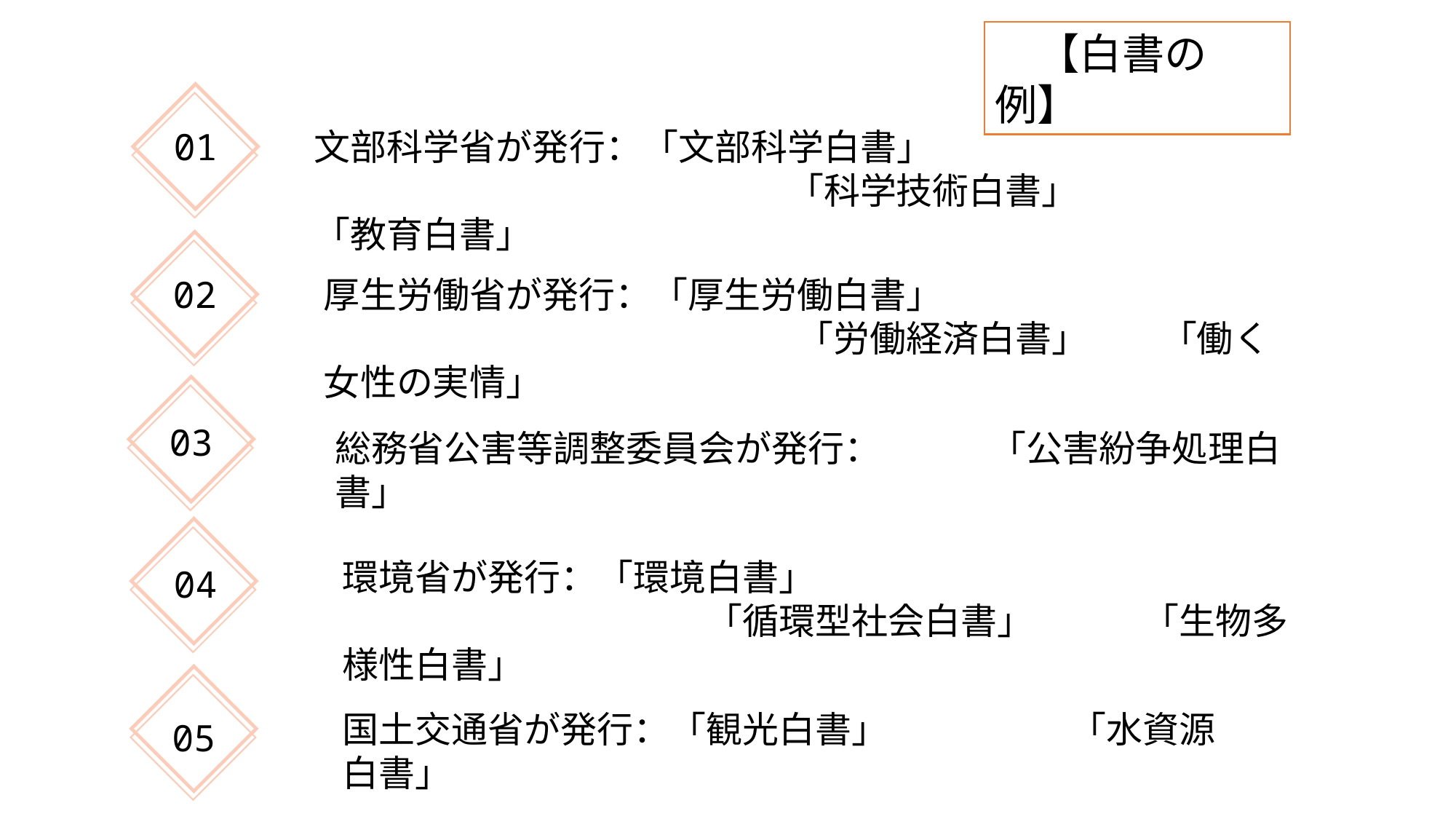

【白書の例】

文部科学省が発行：「文部科学白書」
　　　　　　　　　　　　　「科学技術白書」　　「教育白書」
01

02
厚生労働省が発行：「厚生労働白書」
　　　　　　　　　　　　　「労働経済白書」　　「働く女性の実情」

03
総務省公害等調整委員会が発行：　　　「公害紛争処理白書」

環境省が発行：「環境白書」
　　　　　　　　　　「循環型社会白書」　　　「生物多様性白書」
04

国土交通省が発行：「観光白書」　　　　　「水資源白書」
05